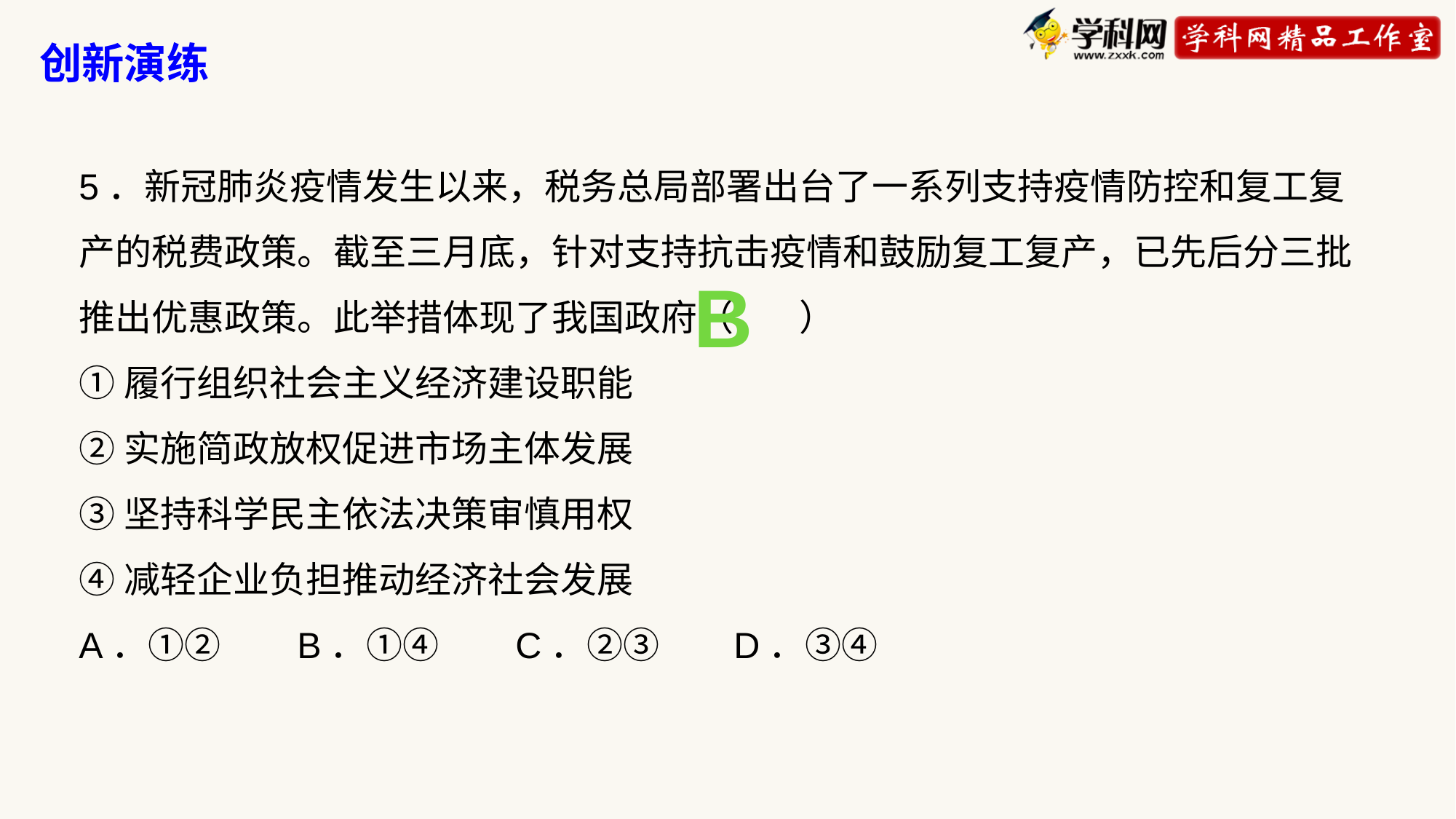

创新演练
5．新冠肺炎疫情发生以来，税务总局部署出台了一系列支持疫情防控和复工复产的税费政策。截至三月底，针对支持抗击疫情和鼓励复工复产，已先后分三批推出优惠政策。此举措体现了我国政府（        ）
①履行组织社会主义经济建设职能
②实施简政放权促进市场主体发展
③坚持科学民主依法决策审慎用权
④减轻企业负担推动经济社会发展
A．①②	B．①④	C．②③	D．③④

B